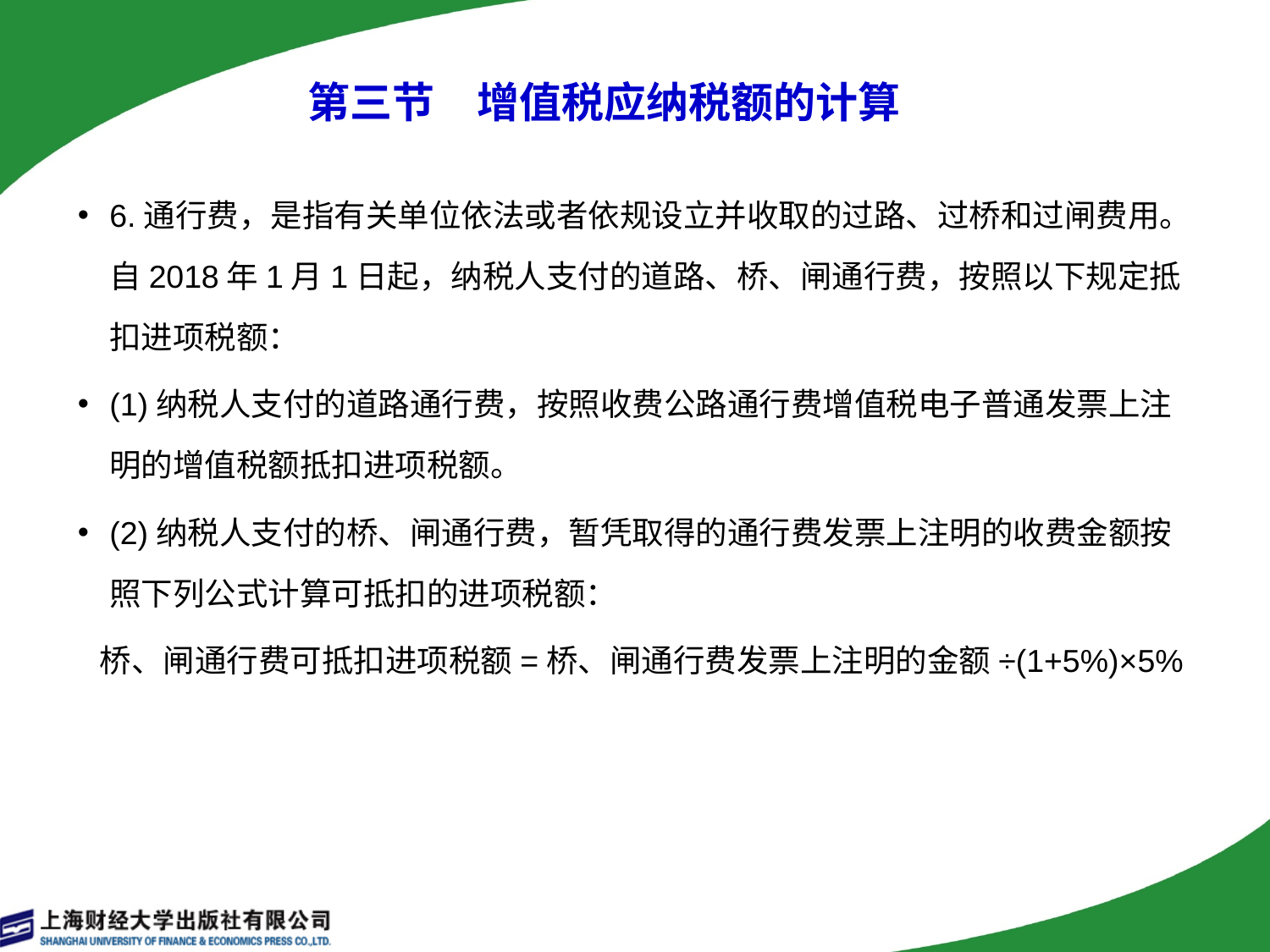

第三节　增值税应纳税额的计算
6.通行费，是指有关单位依法或者依规设立并收取的过路、过桥和过闸费用。自2018年1月1日起，纳税人支付的道路、桥、闸通行费，按照以下规定抵扣进项税额：
(1)纳税人支付的道路通行费，按照收费公路通行费增值税电子普通发票上注明的增值税额抵扣进项税额。
(2)纳税人支付的桥、闸通行费，暂凭取得的通行费发票上注明的收费金额按照下列公式计算可抵扣的进项税额：
  桥、闸通行费可抵扣进项税额=桥、闸通行费发票上注明的金额÷(1+5%)×5%